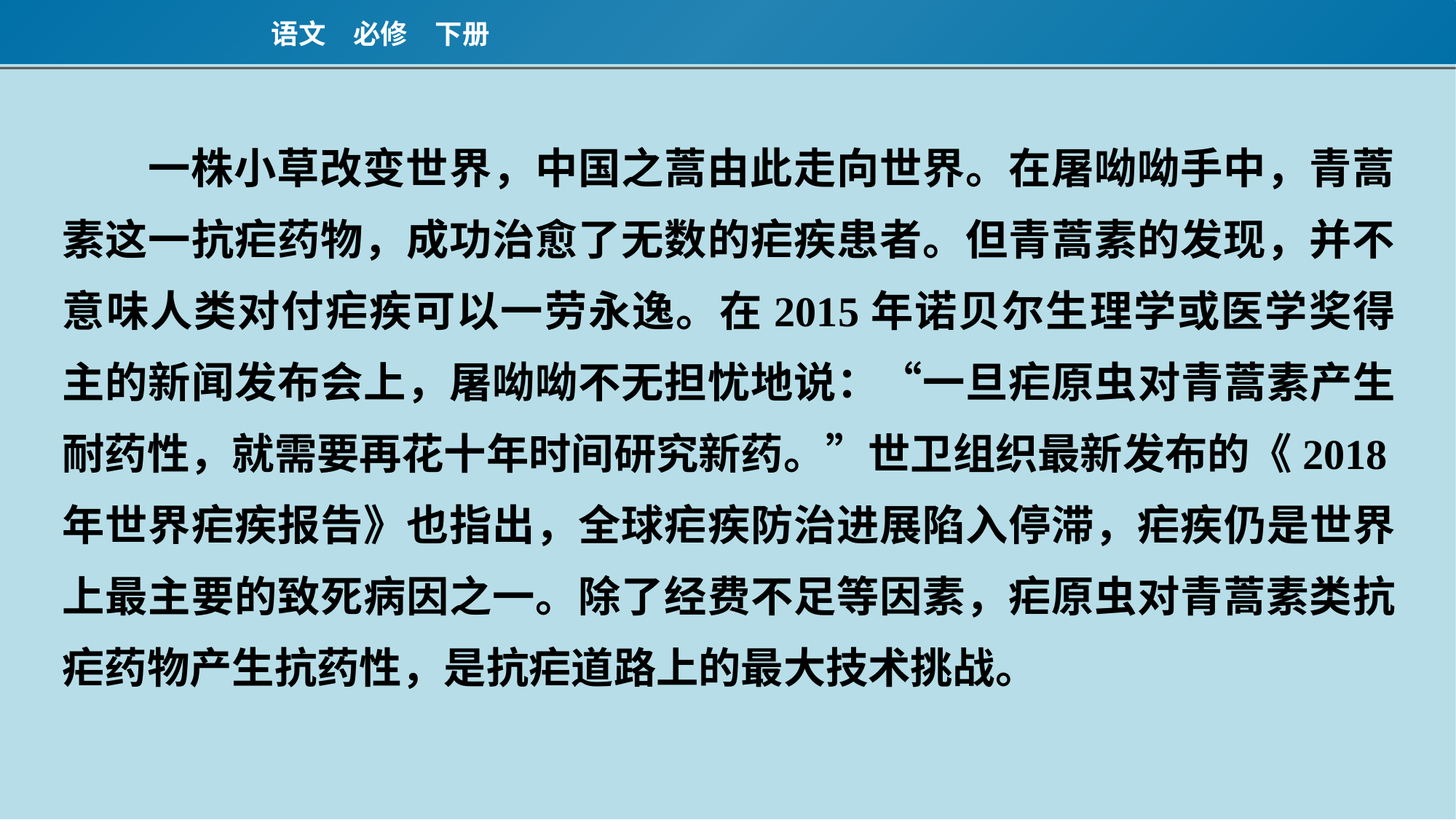

一株小草改变世界，中国之蒿由此走向世界。在屠呦呦手中，青蒿素这一抗疟药物，成功治愈了无数的疟疾患者。但青蒿素的发现，并不意味人类对付疟疾可以一劳永逸。在2015年诺贝尔生理学或医学奖得主的新闻发布会上，屠呦呦不无担忧地说：“一旦疟原虫对青蒿素产生耐药性，就需要再花十年时间研究新药。”世卫组织最新发布的《2018年世界疟疾报告》也指出，全球疟疾防治进展陷入停滞，疟疾仍是世界上最主要的致死病因之一。除了经费不足等因素，疟原虫对青蒿素类抗疟药物产生抗药性，是抗疟道路上的最大技术挑战。